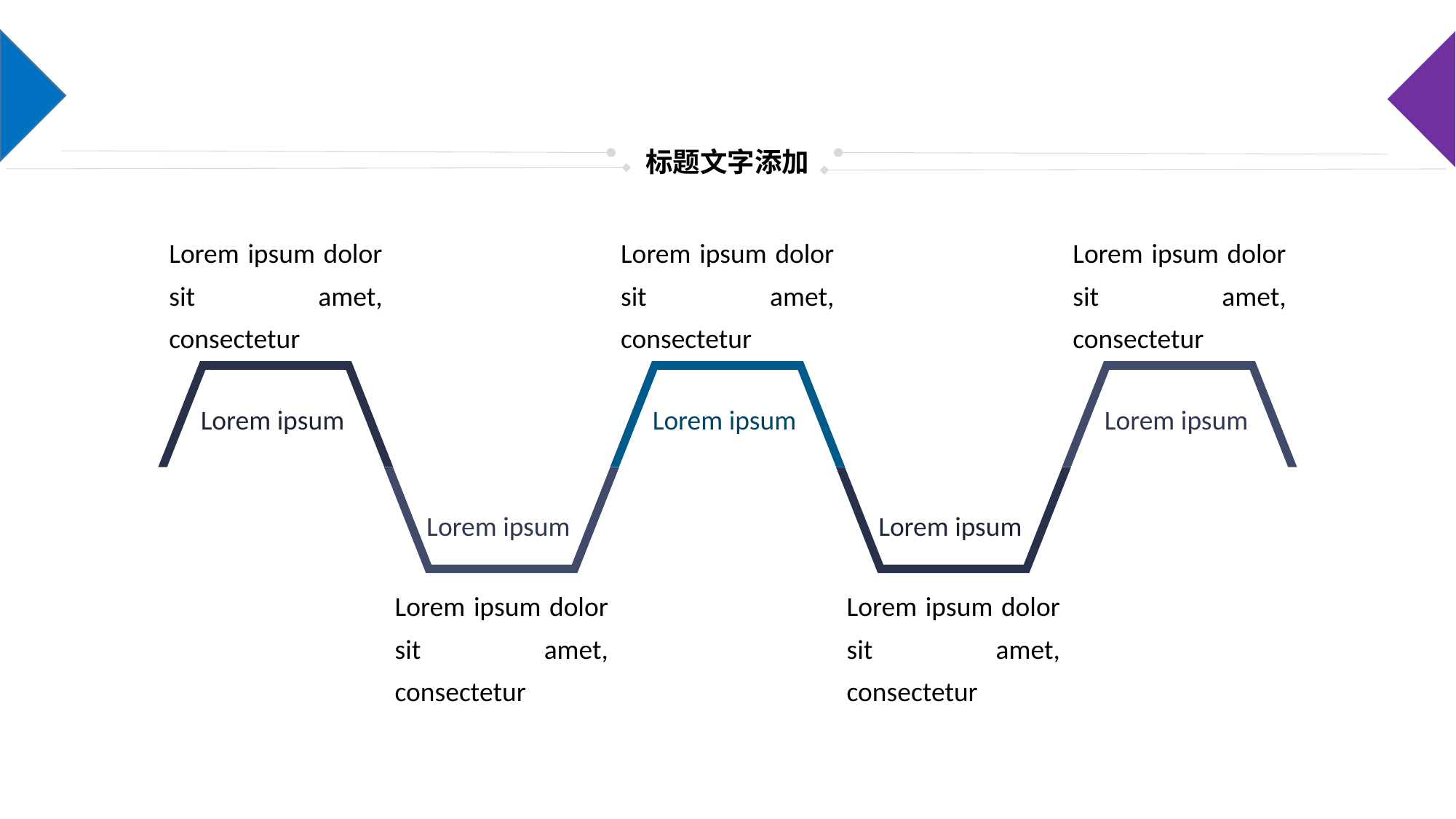

标题文字添加
Lorem ipsum dolor sit amet, consectetur
Lorem ipsum dolor sit amet, consectetur
Lorem ipsum dolor sit amet, consectetur
Lorem ipsum
Lorem ipsum
Lorem ipsum
Lorem ipsum
Lorem ipsum
Lorem ipsum dolor sit amet, consectetur
Lorem ipsum dolor sit amet, consectetur